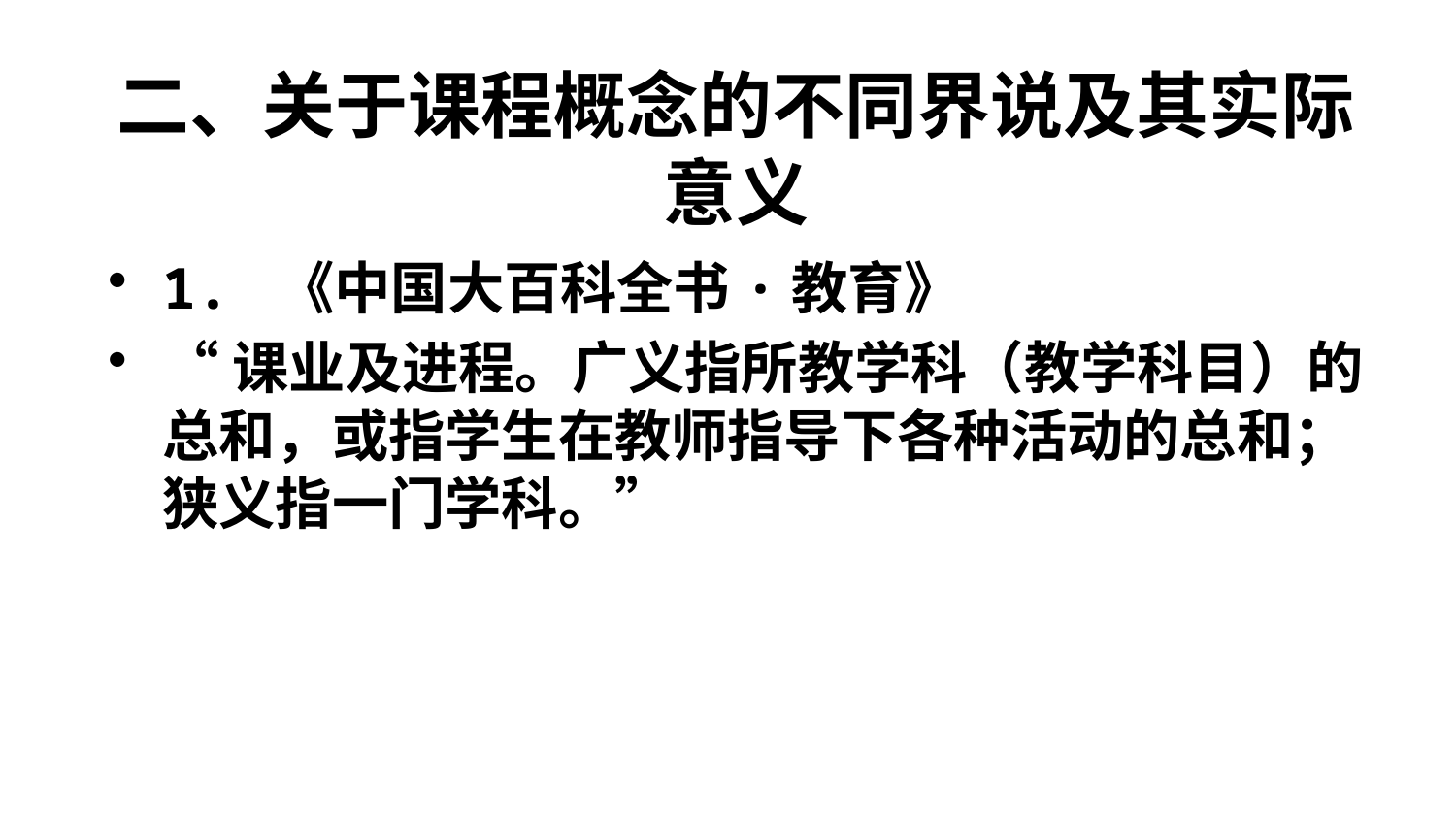

# 二、关于课程概念的不同界说及其实际意义
1. 《中国大百科全书·教育》
“课业及进程。广义指所教学科（教学科目）的总和，或指学生在教师指导下各种活动的总和；狭义指一门学科。”